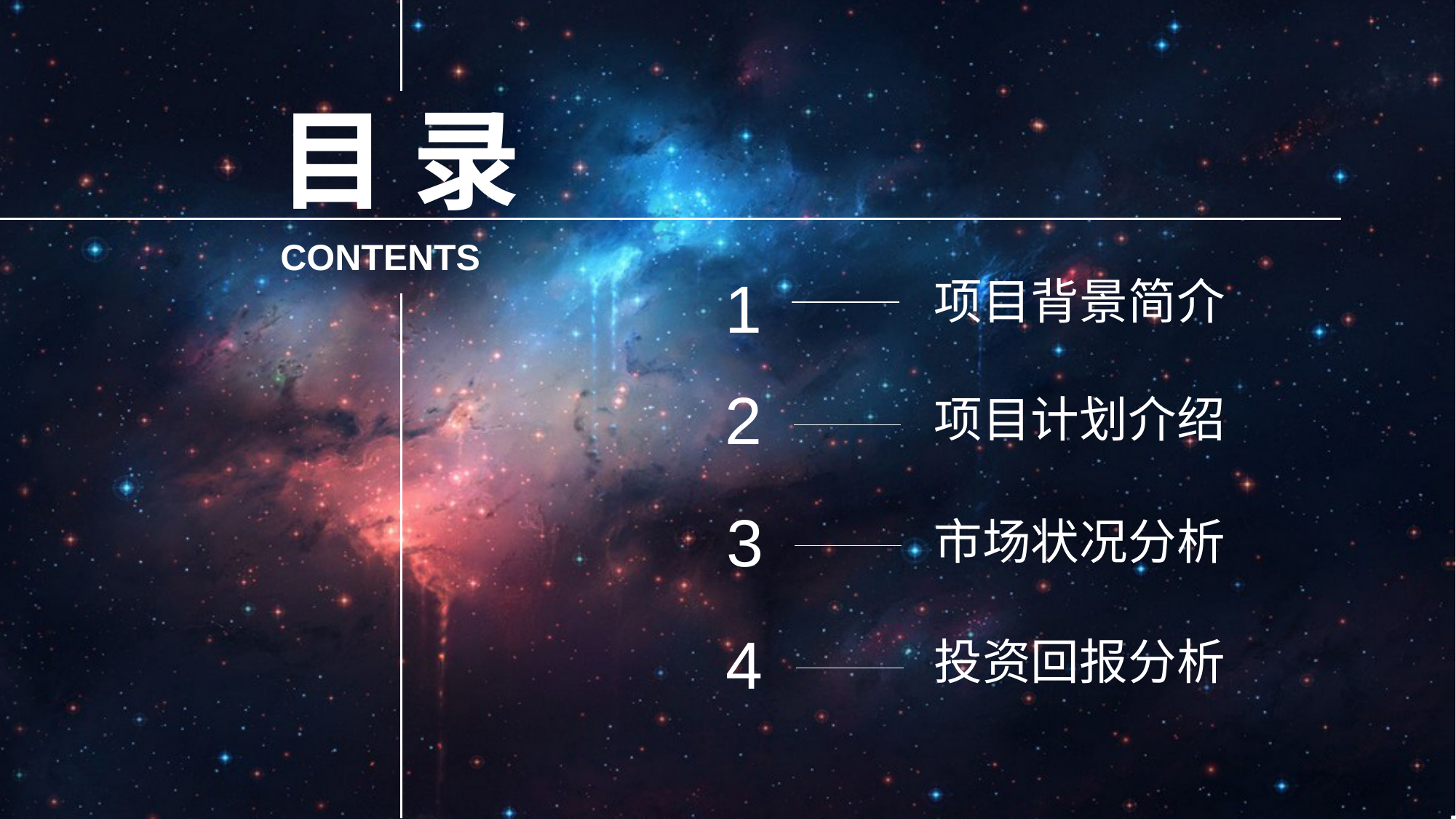

目 录
CONTENTS
1
项目背景简介
2
项目计划介绍
3
市场状况分析
4
投资回报分析